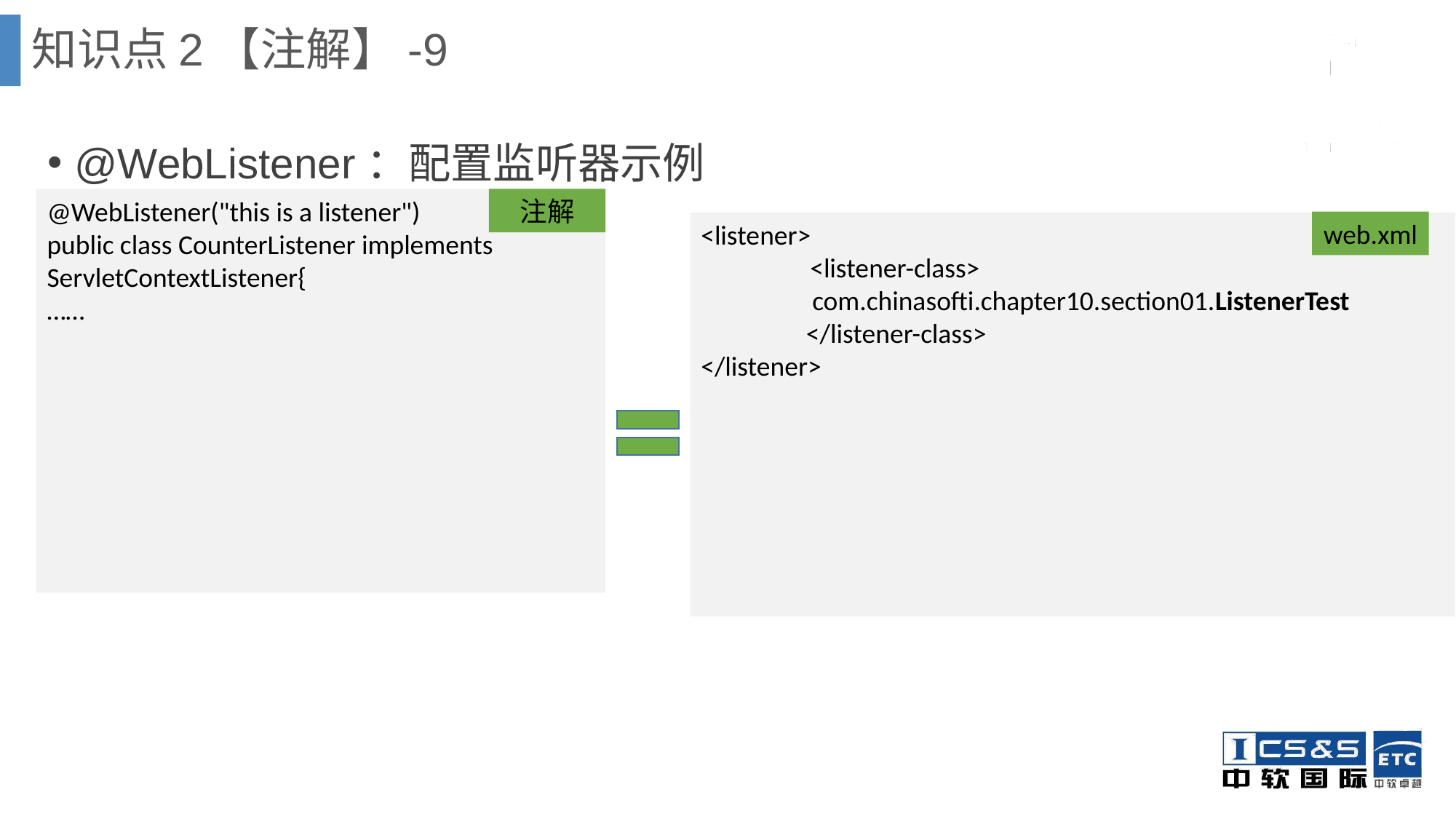

知识点2【注解】-9
@WebListener：配置监听器示例
@WebListener("this is a listener")
public class CounterListener implements ServletContextListener{
……

注解
web.xml
<listener>
	<listener-class>
                  com.chinasofti.chapter10.section01.ListenerTest
                 </listener-class>
</listener>